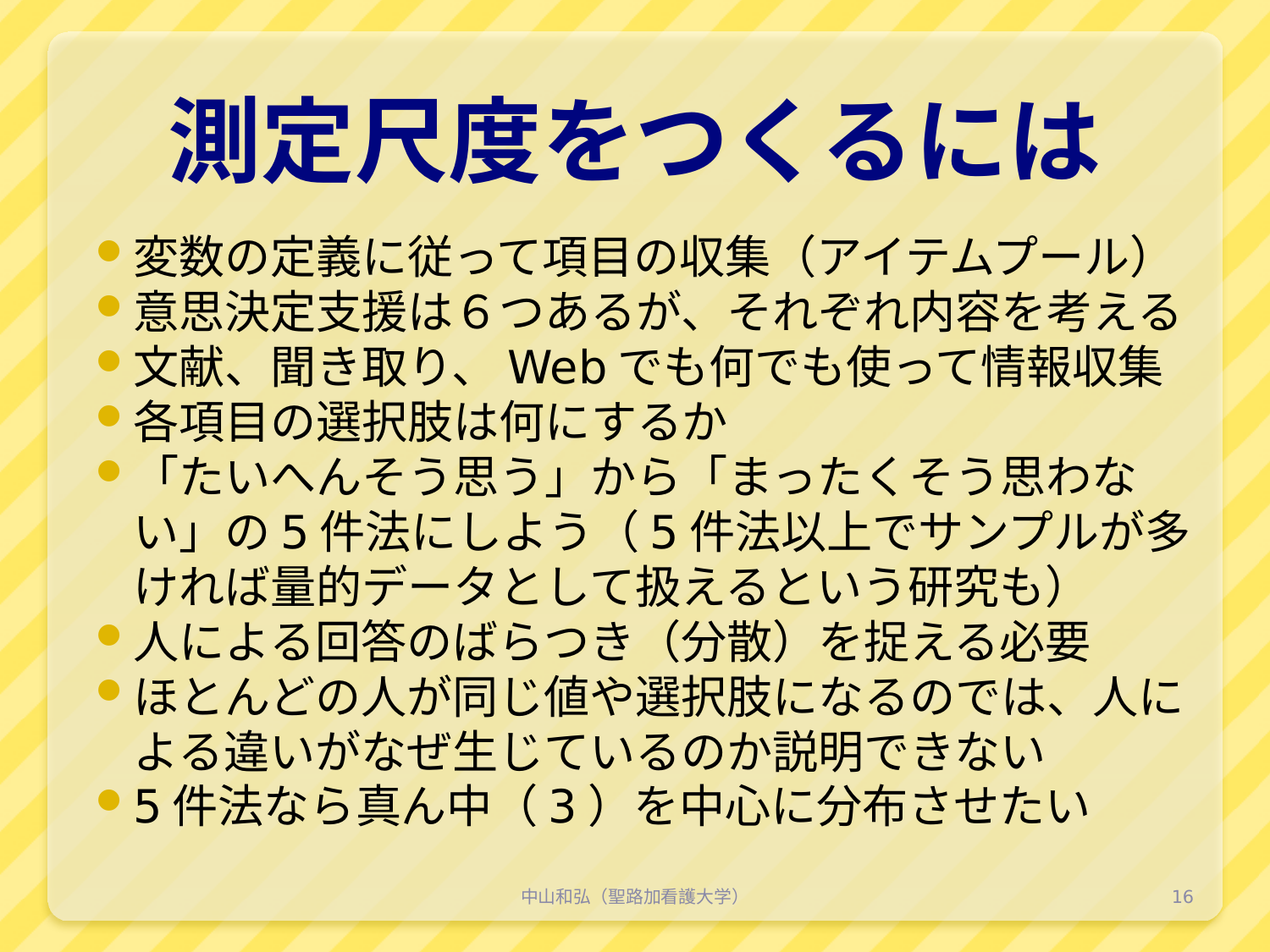

# 測定尺度をつくるには
変数の定義に従って項目の収集（アイテムプール）
意思決定支援は６つあるが、それぞれ内容を考える
文献、聞き取り、Webでも何でも使って情報収集
各項目の選択肢は何にするか
「たいへんそう思う」から「まったくそう思わない」の5件法にしよう（5件法以上でサンプルが多ければ量的データとして扱えるという研究も）
人による回答のばらつき（分散）を捉える必要
ほとんどの人が同じ値や選択肢になるのでは、人による違いがなぜ生じているのか説明できない
5件法なら真ん中（3）を中心に分布させたい

中山和弘（聖路加看護大学）
16